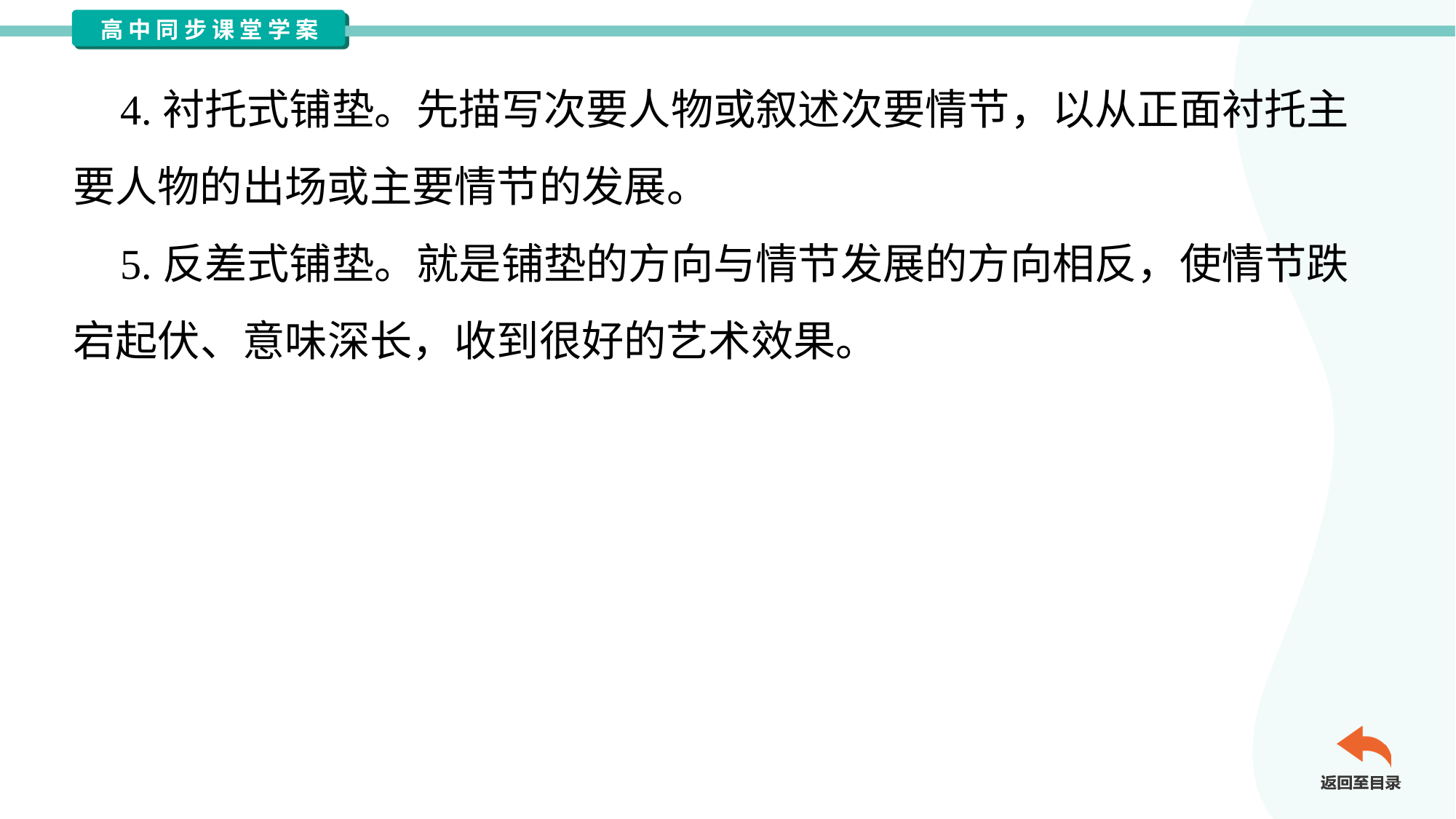

4.衬托式铺垫。先描写次要人物或叙述次要情节，以从正面衬托主
要人物的出场或主要情节的发展。
    5.反差式铺垫。就是铺垫的方向与情节发展的方向相反，使情节跌
宕起伏、意味深长，收到很好的艺术效果。